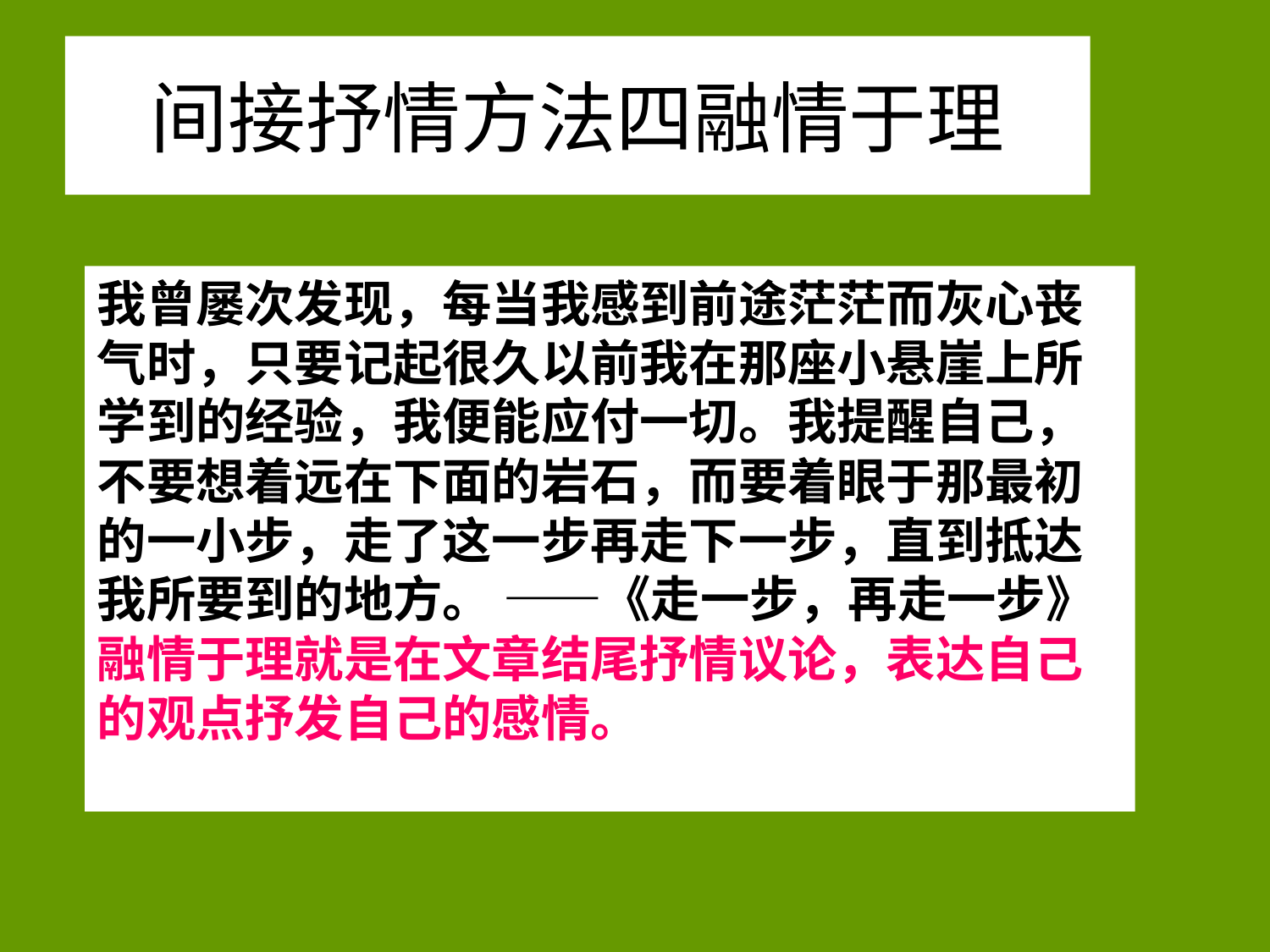

间接抒情方法四融情于理
我曾屡次发现，每当我感到前途茫茫而灰心丧气时，只要记起很久以前我在那座小悬崖上所学到的经验，我便能应付一切。我提醒自己，不要想着远在下面的岩石，而要着眼于那最初的一小步，走了这一步再走下一步，直到抵达我所要到的地方。 ——《走一步，再走一步》
融情于理就是在文章结尾抒情议论，表达自己的观点抒发自己的感情。